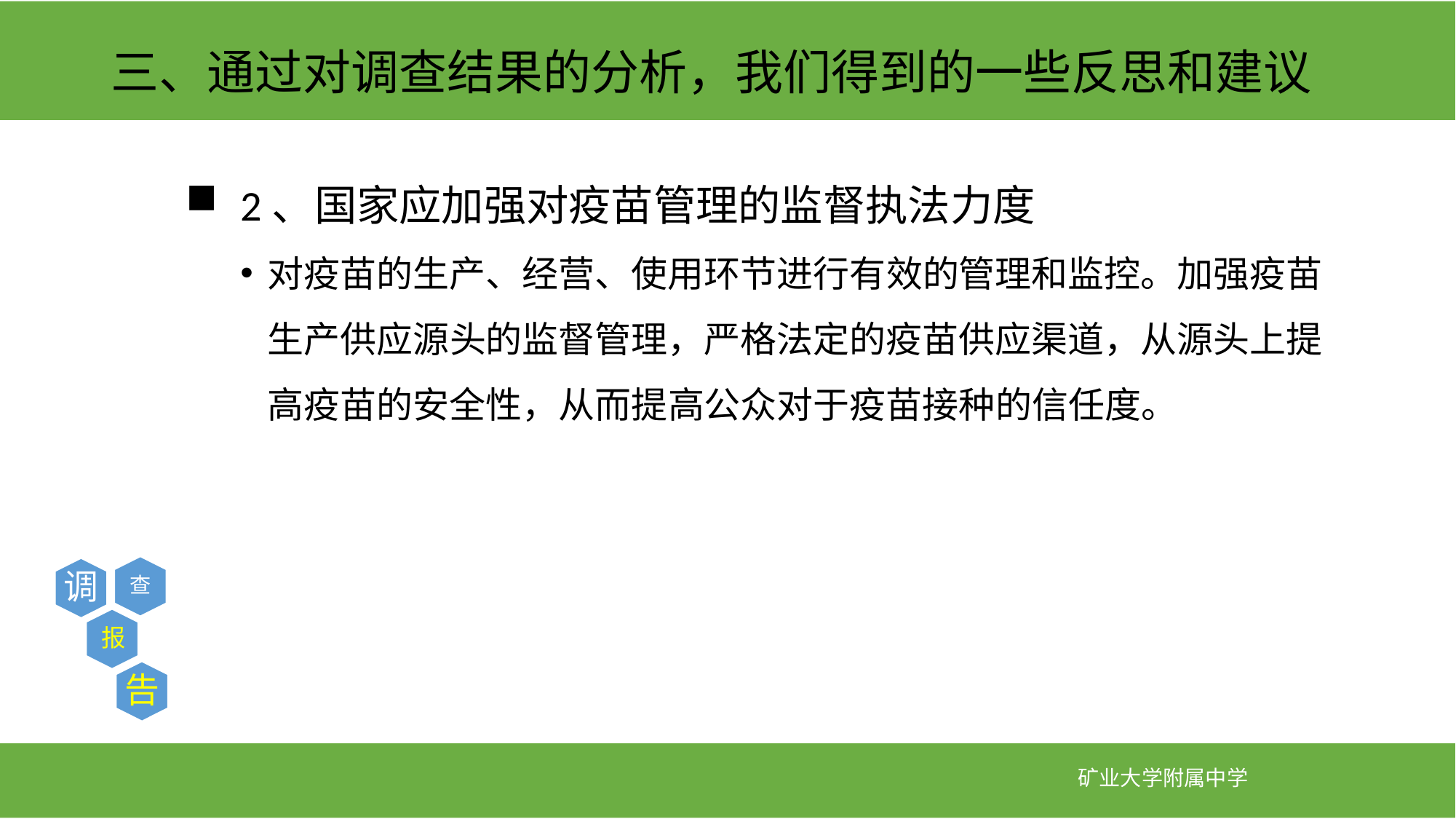

# 三、通过对调查结果的分析，我们得到的一些反思和建议
2、国家应加强对疫苗管理的监督执法力度
对疫苗的生产、经营、使用环节进行有效的管理和监控。加强疫苗生产供应源头的监督管理，严格法定的疫苗供应渠道，从源头上提高疫苗的安全性，从而提高公众对于疫苗接种的信任度。